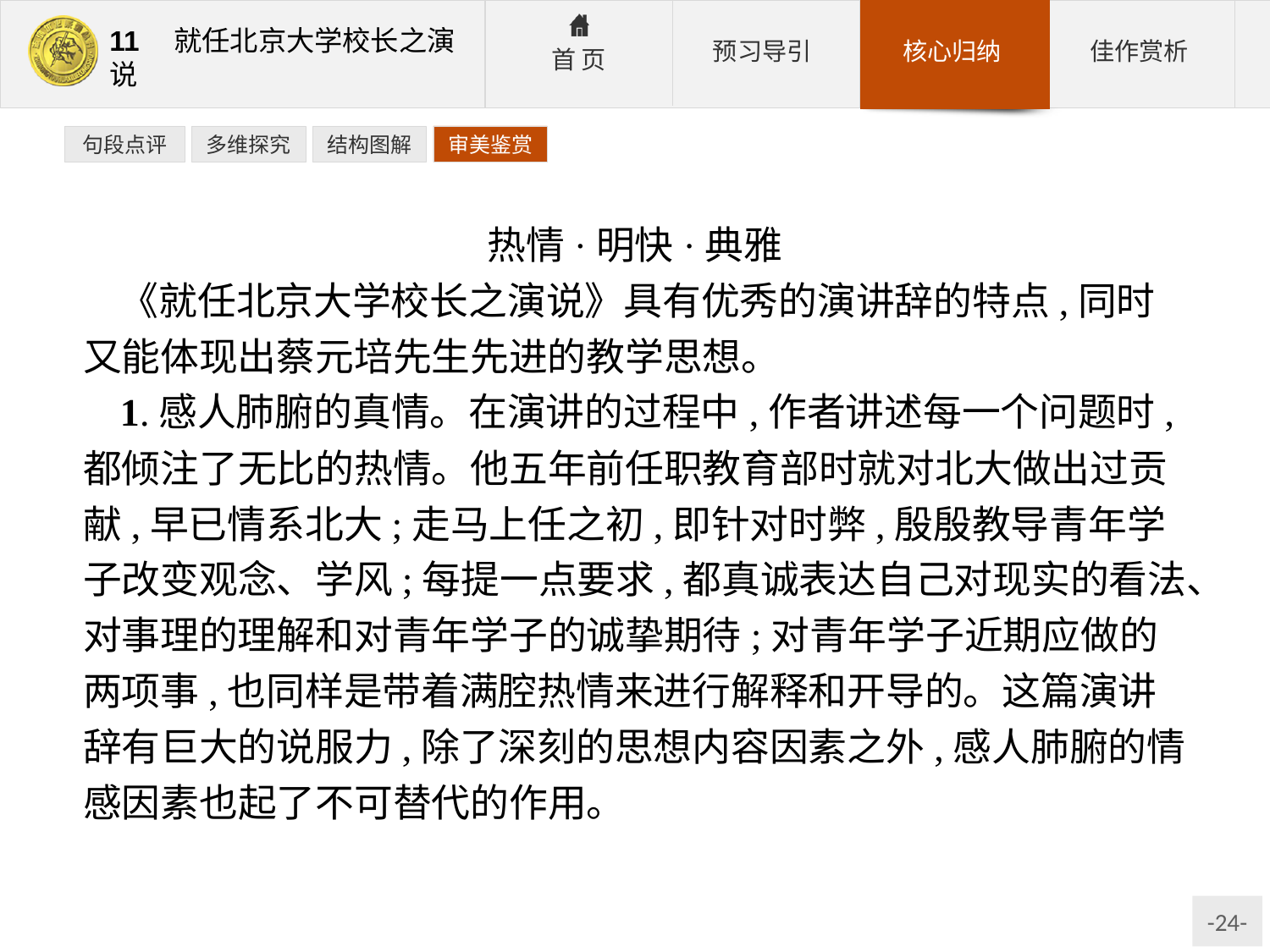

句段点评
多维探究
结构图解
审美鉴赏
热情·明快·典雅
《就任北京大学校长之演说》具有优秀的演讲辞的特点,同时又能体现出蔡元培先生先进的教学思想。
1.感人肺腑的真情。在演讲的过程中,作者讲述每一个问题时,都倾注了无比的热情。他五年前任职教育部时就对北大做出过贡献,早已情系北大;走马上任之初,即针对时弊,殷殷教导青年学子改变观念、学风;每提一点要求,都真诚表达自己对现实的看法、对事理的理解和对青年学子的诚挚期待;对青年学子近期应做的两项事,也同样是带着满腔热情来进行解释和开导的。这篇演讲辞有巨大的说服力,除了深刻的思想内容因素之外,感人肺腑的情感因素也起了不可替代的作用。